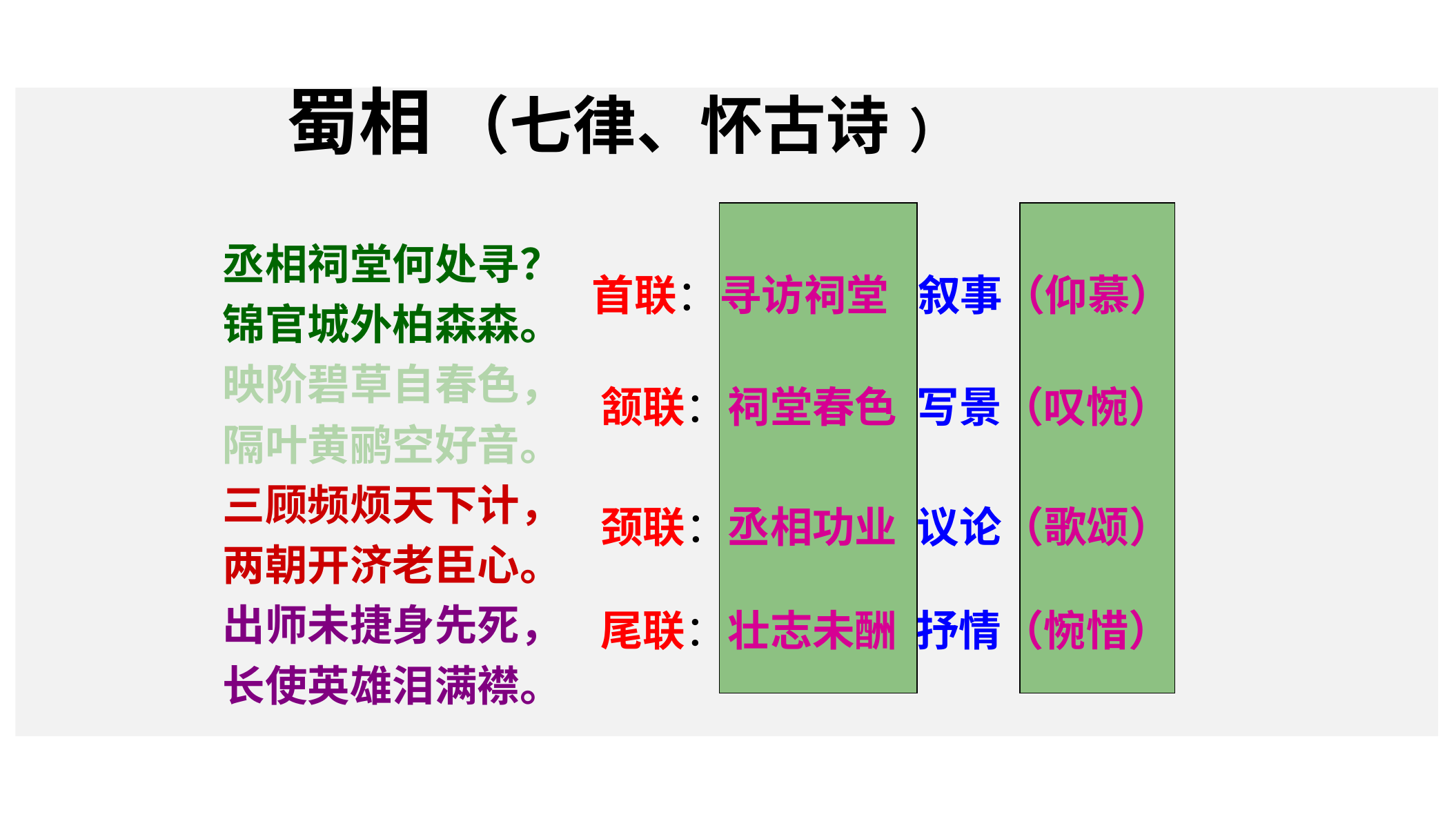

# 蜀相 （七律、怀古诗  ）

丞相祠堂何处寻？
锦官城外柏森森。
映阶碧草自春色，
隔叶黄鹂空好音。
三顾频烦天下计，
两朝开济老臣心。
出师未捷身先死，
长使英雄泪满襟。
首联：寻访祠堂   叙事（仰慕）

颔联：祠堂春色  写景（叹惋）
颈联：丞相功业  议论（歌颂）
尾联：壮志未酬  抒情（惋惜）